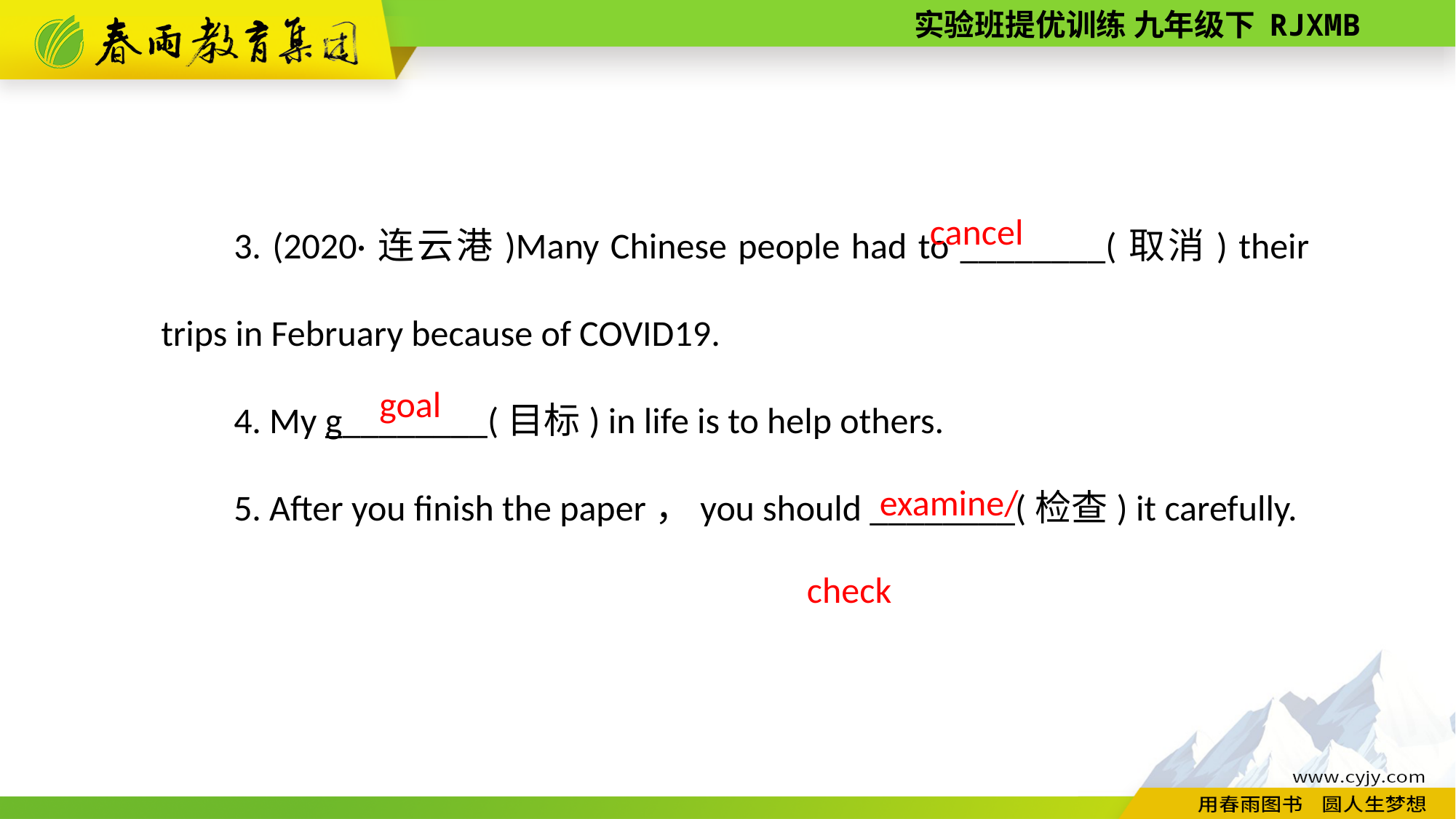

3. (2020·连云港)Many Chinese people had to ________(取消) their trips in February because of COVID­19.
4. My g________(目标) in life is to help others.
5. After you finish the paper，you should ________(检查) it carefully.
cancel
goal
examine/check